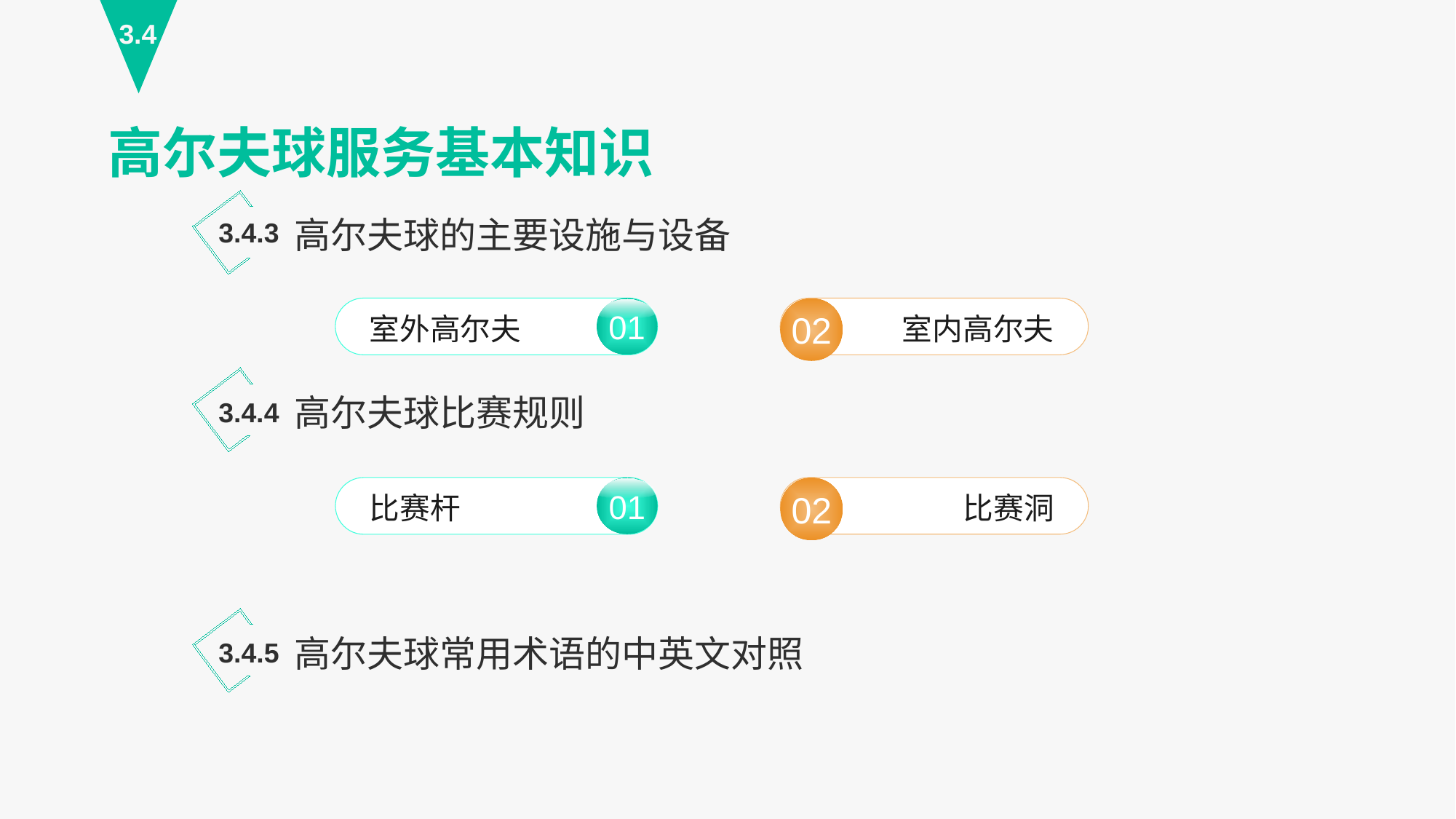

3.4
高尔夫球服务基本知识

高尔夫球的主要设施与设备
3.4.3

01
室外高尔夫
室内高尔夫
02

高尔夫球比赛规则
3.4.4

01
比赛杆
比赛洞
02

高尔夫球常用术语的中英文对照
3.4.5